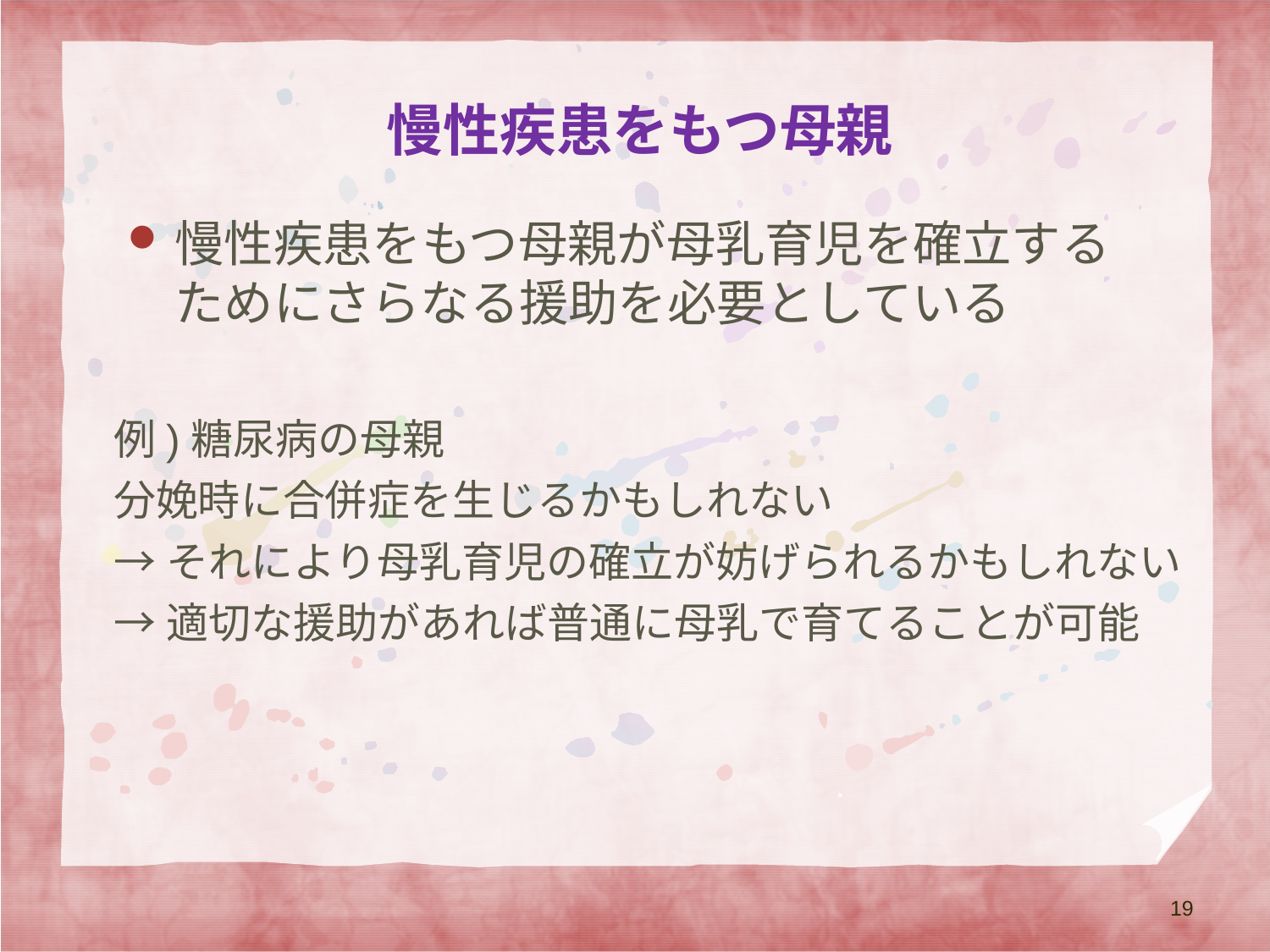

# 慢性疾患をもつ母親
慢性疾患をもつ母親が母乳育児を確立するためにさらなる援助を必要としている

例)糖尿病の母親
分娩時に合併症を生じるかもしれない
→それにより母乳育児の確立が妨げられるかもしれない
→適切な援助があれば普通に母乳で育てることが可能
19